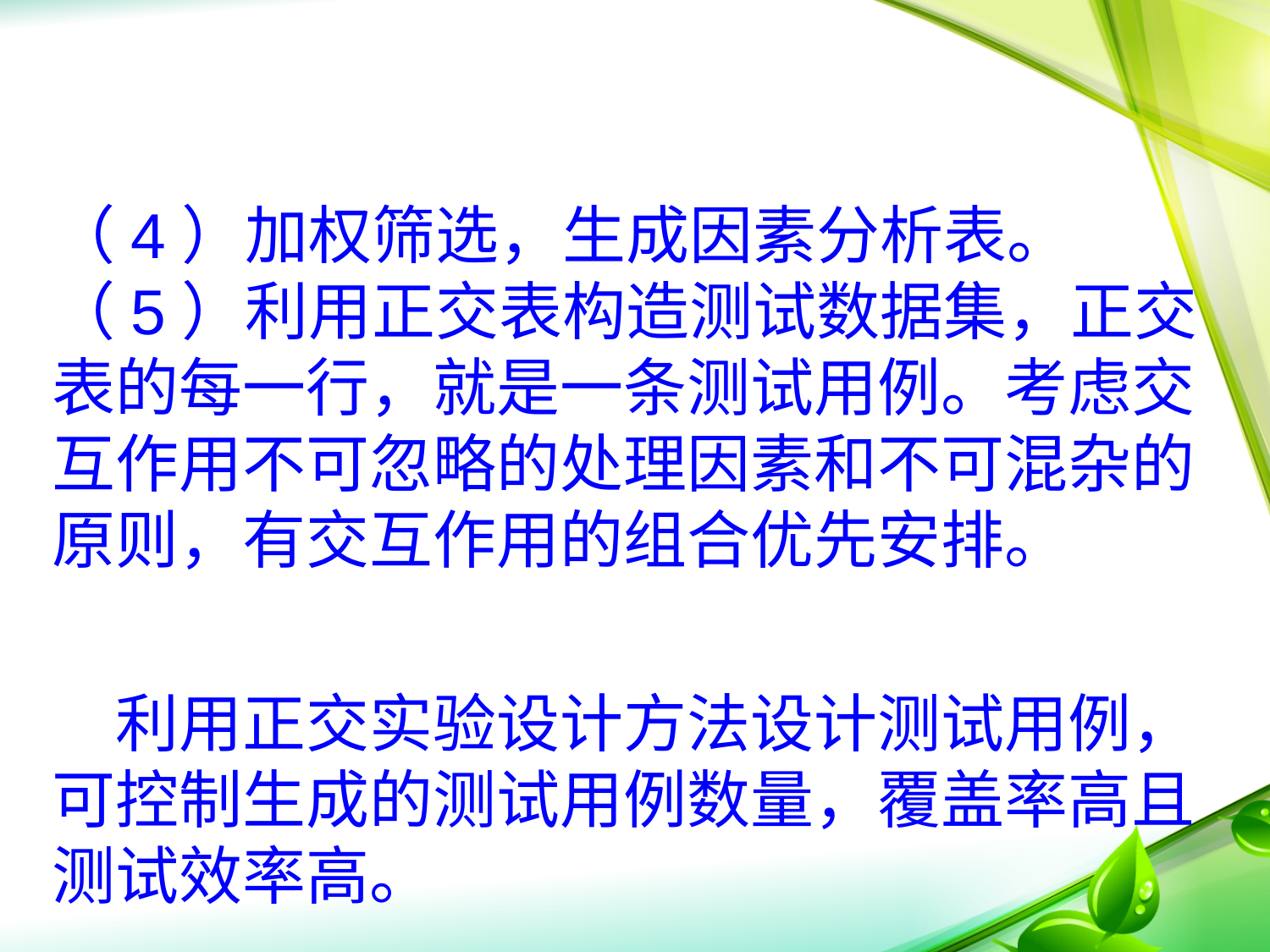

# 正交试验法设计步骤
（4）加权筛选，生成因素分析表。
（5）利用正交表构造测试数据集，正交表的每一行，就是一条测试用例。考虑交互作用不可忽略的处理因素和不可混杂的原则，有交互作用的组合优先安排。
　利用正交实验设计方法设计测试用例，可控制生成的测试用例数量，覆盖率高且测试效率高。